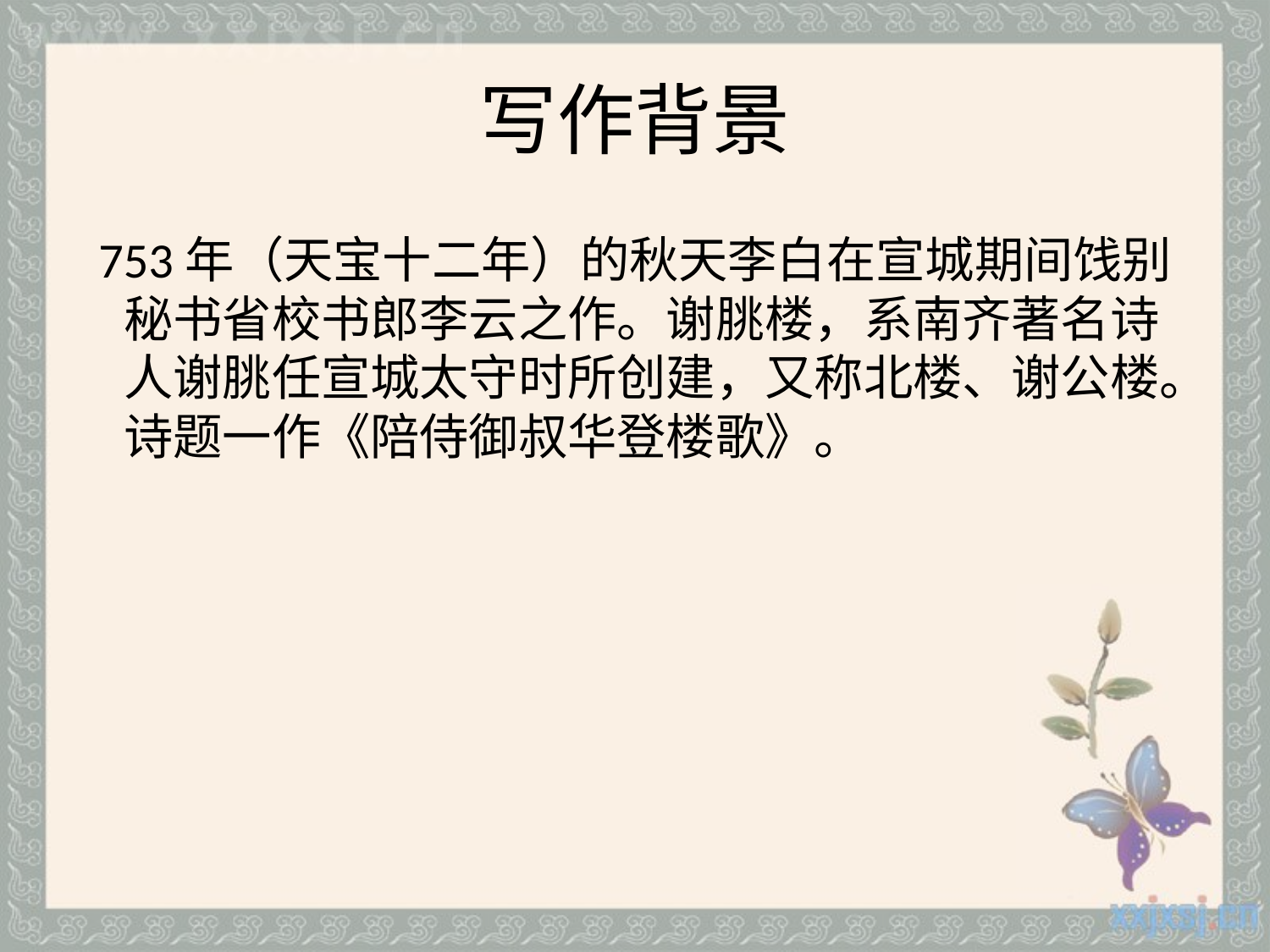

# 写作背景
  753年（天宝十二年）的秋天李白在宣城期间饯别秘书省校书郎李云之作。谢朓楼，系南齐著名诗人谢朓任宣城太守时所创建，又称北楼、谢公楼。诗题一作《陪侍御叔华登楼歌》。